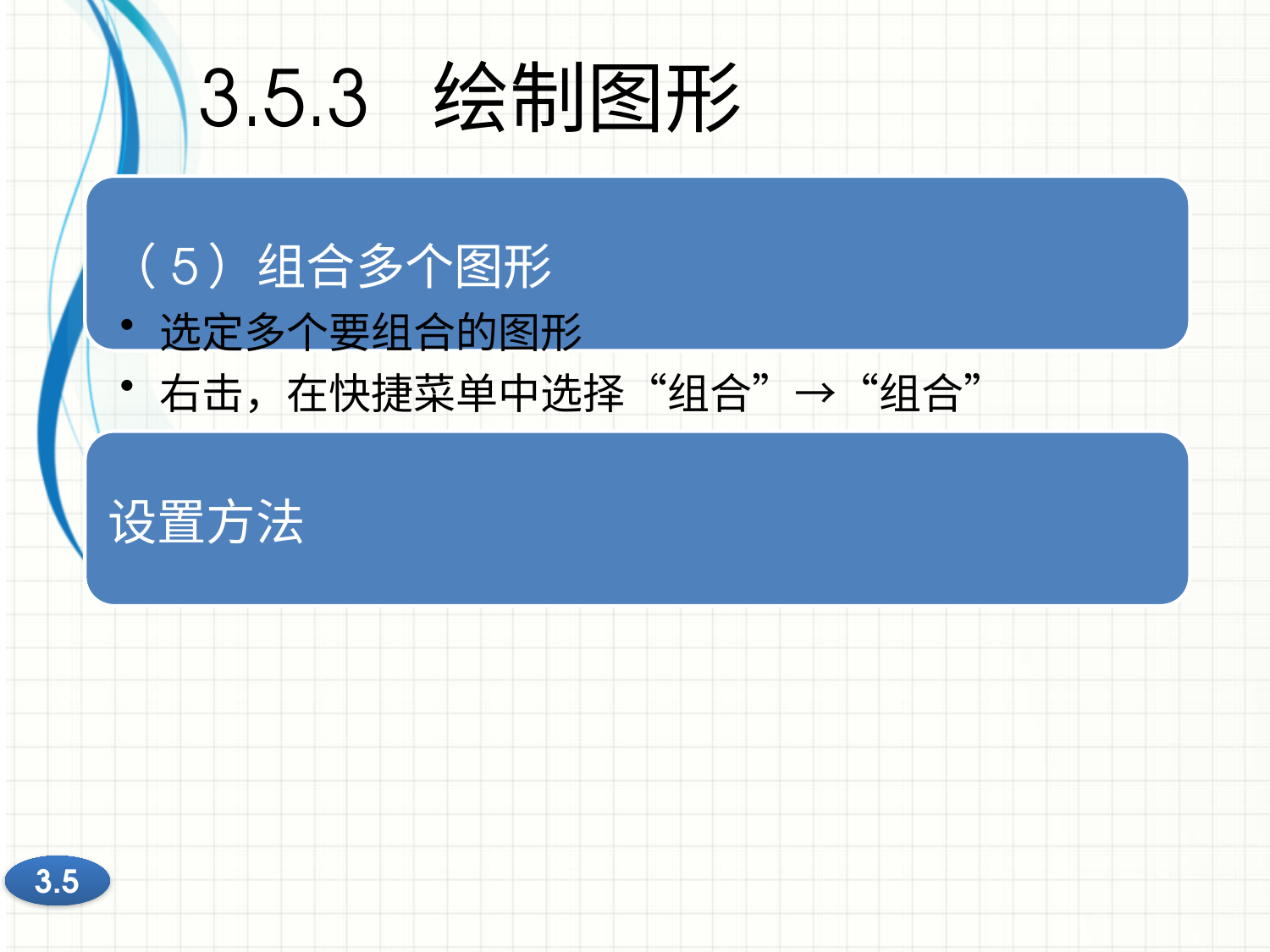

# 3.5.3  绘制图形
（5）组合多个图形
设置方法
选定多个要组合的图形
右击，在快捷菜单中选择“组合”→“组合”
右击，在快捷菜单中选择“组合”→“取消组合”